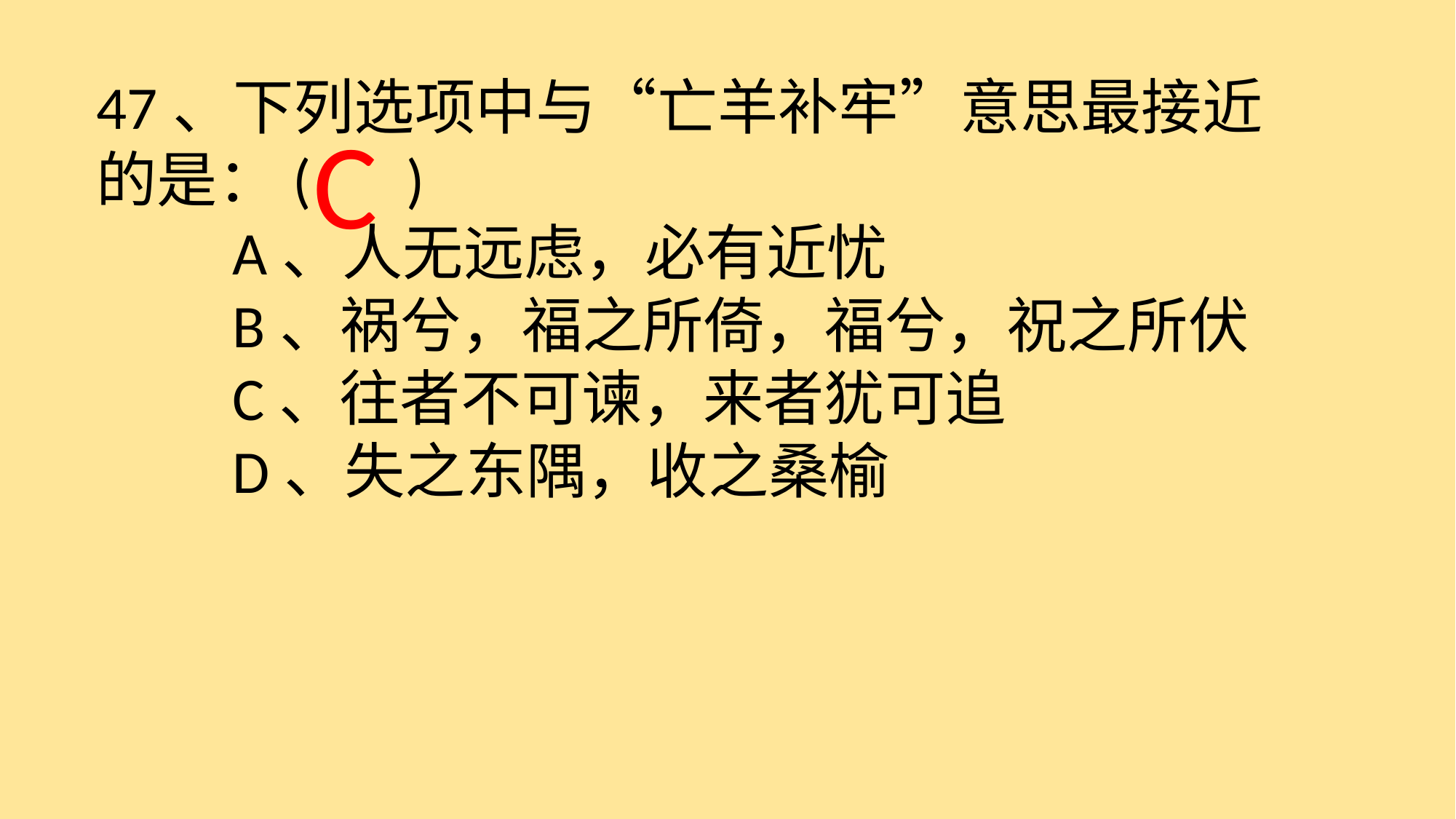

47、下列选项中与“亡羊补牢”意思最接近的是：(       )
　　A、人无远虑，必有近忧
　　B、祸兮，福之所倚，福兮，祝之所伏
　　C、往者不可谏，来者犹可追
　　D、失之东隅，收之桑榆
 C